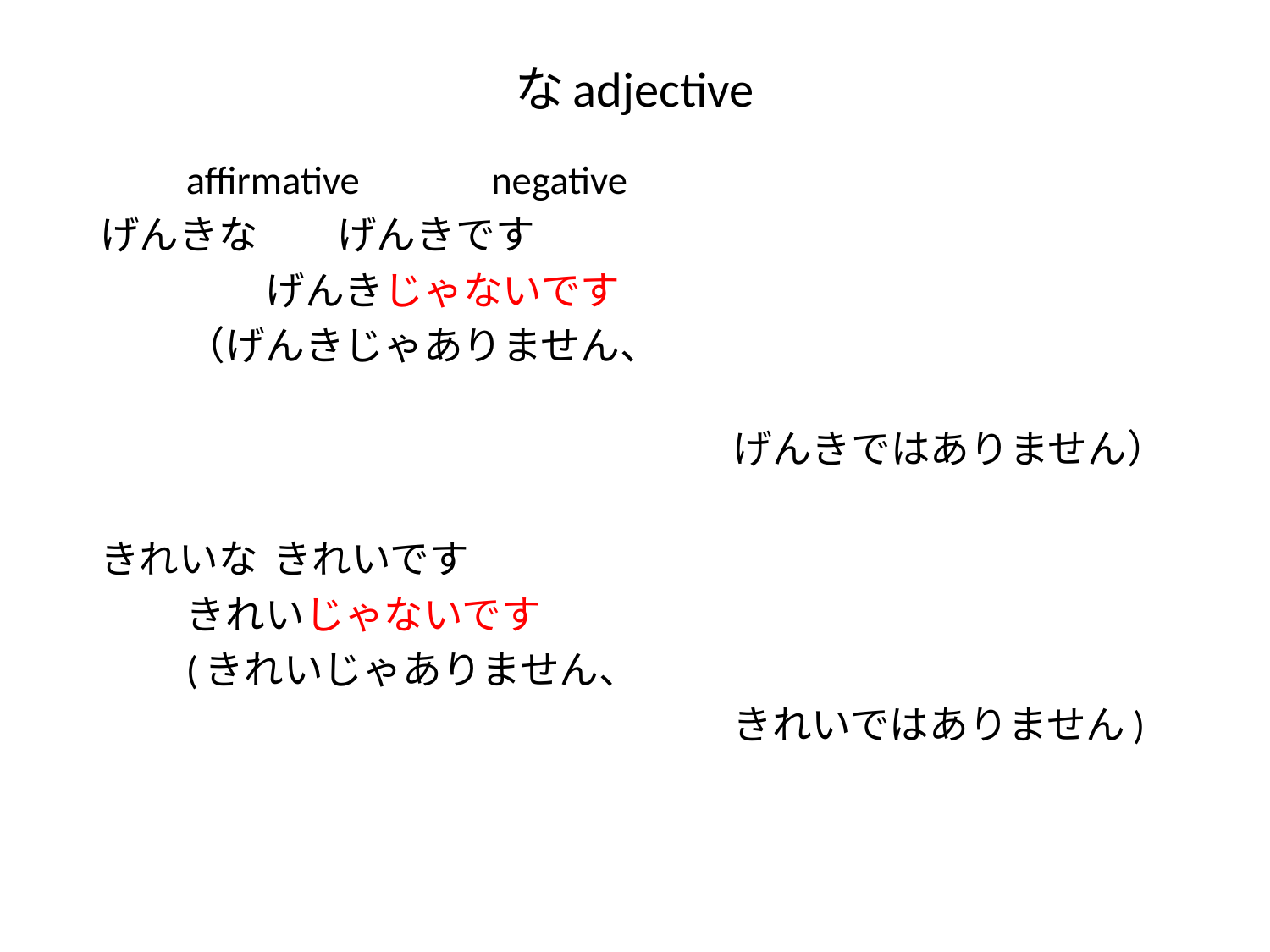

# なadjective
   		affirmative		　negative
げんきな　　げんきです
   				　　げんきじゃないです
				（げんきじゃありません、
　　　　　　　　　　　　　　　　げんきではありません）

きれいな	きれいです
				きれいじゃないです
				(きれいじゃありません、
　　　　　　　　　　　　　　　　きれいではありません)